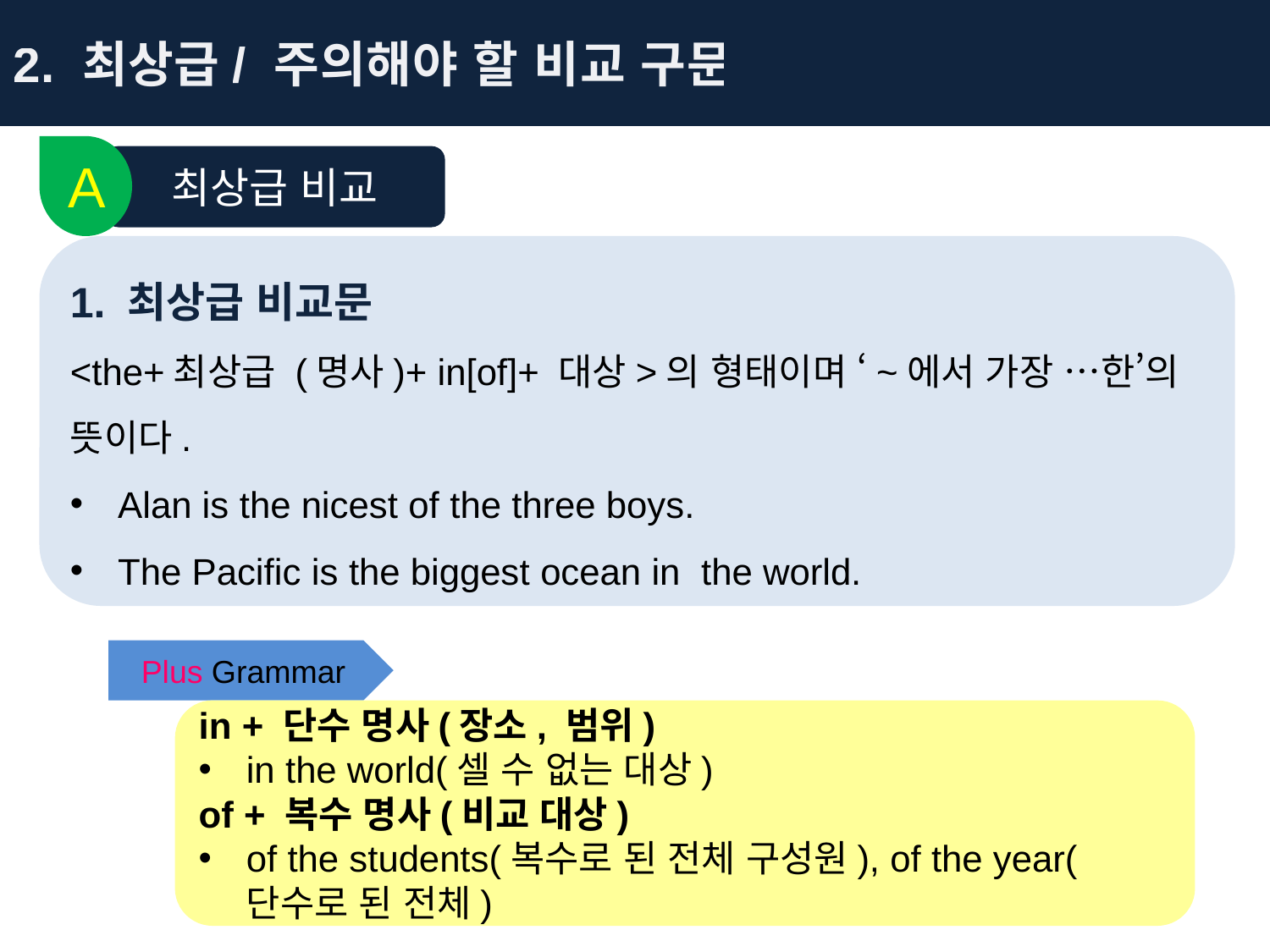

2. 최상급/ 주의해야 할 비교 구문

A
최상급 비교

1. 최상급 비교문
<the+최상급 (명사)+ in[of]+ 대상>의 형태이며 ‘~에서 가장 …한’의 뜻이다.
Alan is the nicest of the three boys.
The Pacific is the biggest ocean in  the world.

Plus Grammar
in + 단수 명사(장소, 범위)
in the world(셀 수 없는 대상)
of + 복수 명사(비교 대상)
of the students(복수로 된 전체 구성원), of the year(단수로 된 전체)